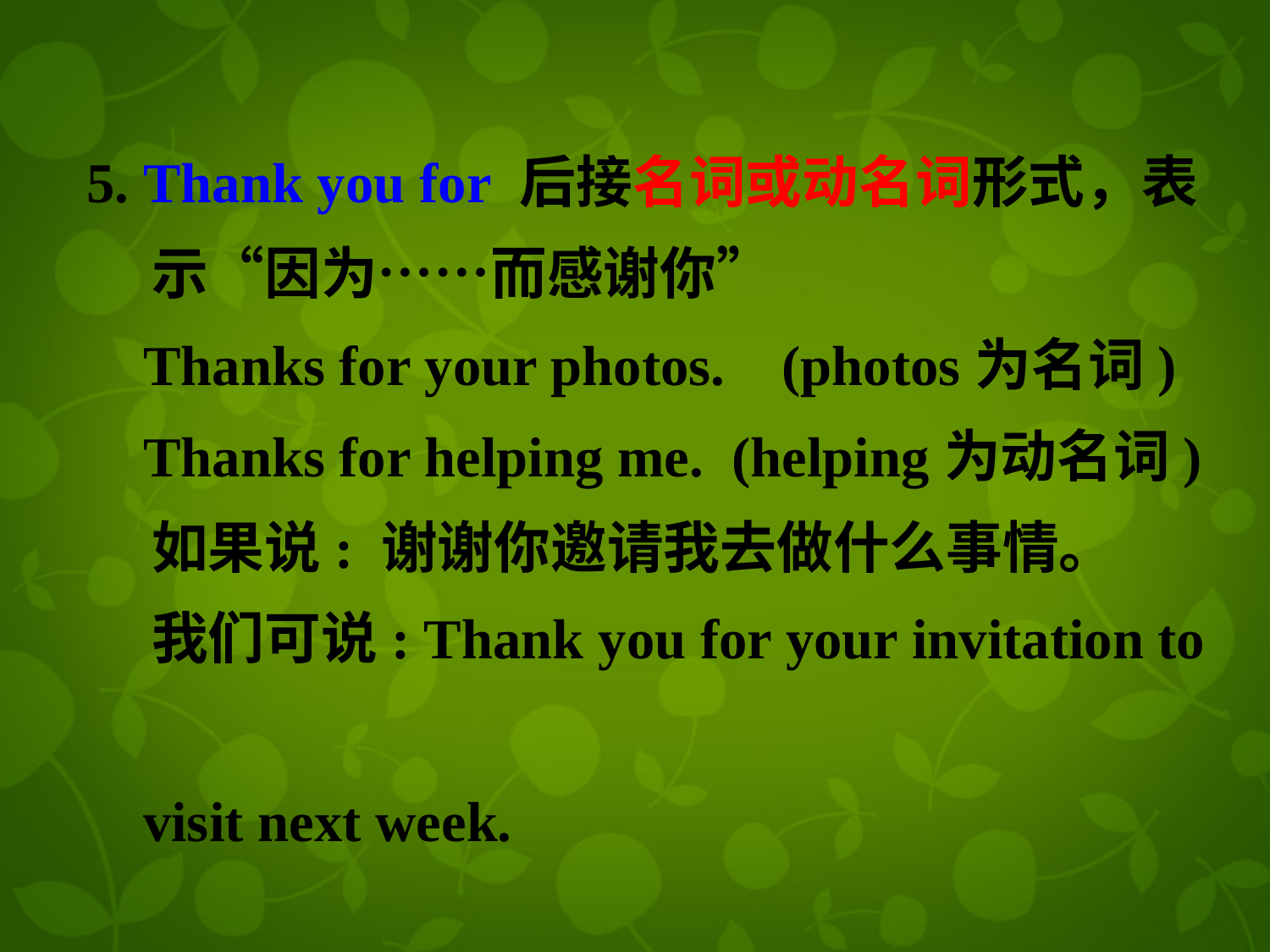

5. Thank you for 后接名词或动名词形式，表
    示“因为……而感谢你”
    Thanks for your photos.    (photos为名词)
    Thanks for helping me.  (helping为动名词)
    如果说: 谢谢你邀请我去做什么事情。
    我们可说: Thank you for your invitation to
    visit next week.